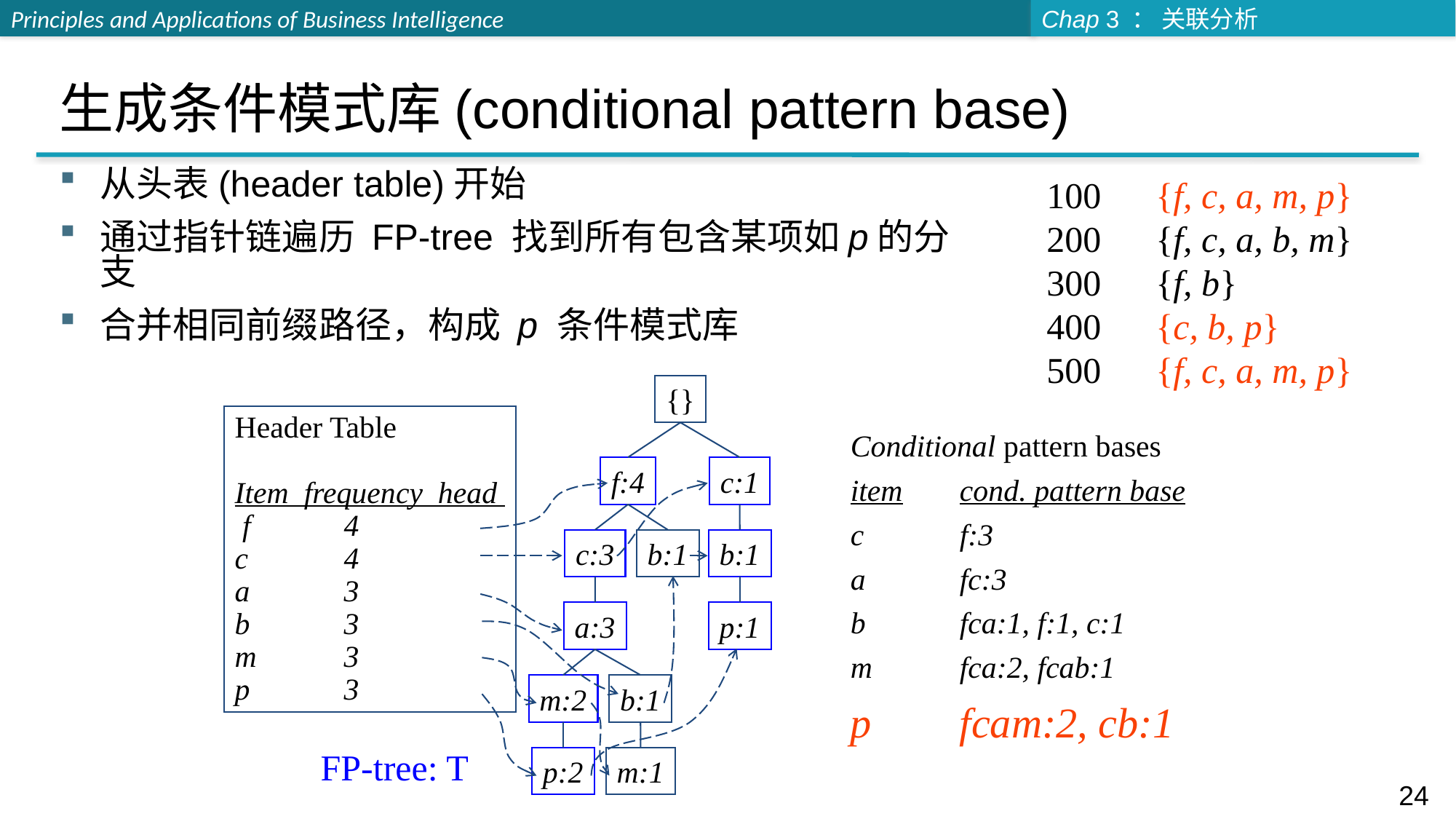

# 生成条件模式库(conditional pattern base)
从头表(header table)开始
通过指针链遍历 FP-tree 找到所有包含某项如p的分支
合并相同前缀路径，构成 p 条件模式库
100      {f, c, a, m, p}
200	{f, c, a, b, m}
300	{f, b}
400	{c, b, p}
500	{f, c, a, m, p}
{}
Header Table

Item  frequency  head
 f	4
c	4
a	3
b	3
m	3
p	3
f:4
c:1

c:3
b:1
b:1

a:3
p:1

m:2
b:1

p:2
m:1
Conditional pattern bases
item	cond. pattern base
c	f:3
a	fc:3
b	fca:1, f:1, c:1
m	fca:2, fcab:1
p	fcam:2, cb:1
FP-tree: T